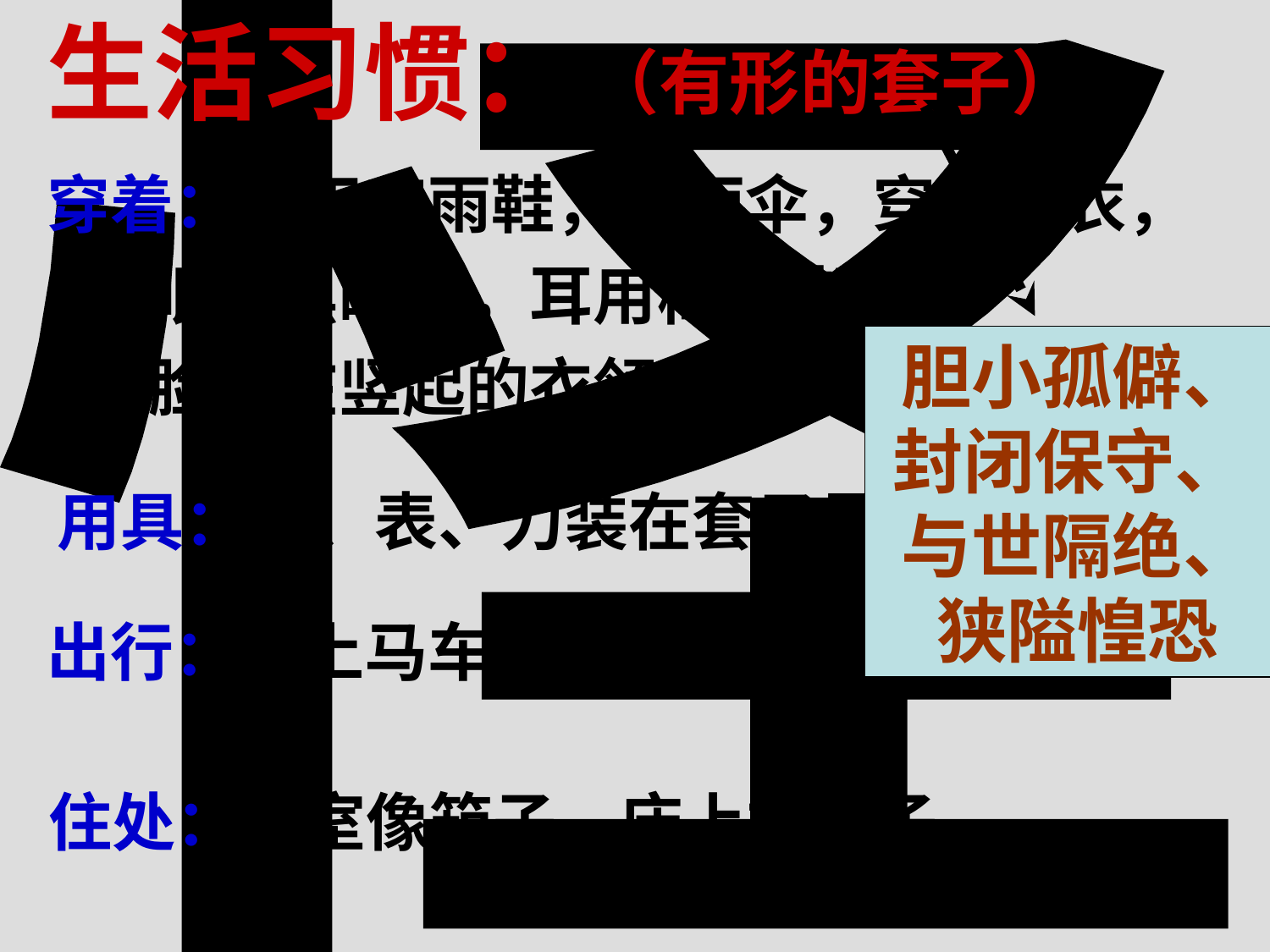

怪
生活习惯：
（有形的套子）

穿着：晴天穿雨鞋，带雨伞，穿棉大衣，
      眼戴黑眼镜，耳用棉花堵
      脸藏在竖起的衣领里
胆小孤僻、封闭保守、  与世隔绝、狭隘惶恐
用具：伞、表、刀装在套子里
出行：坐上马车，支起车篷

住处：卧室像箱子，床上挂帐子